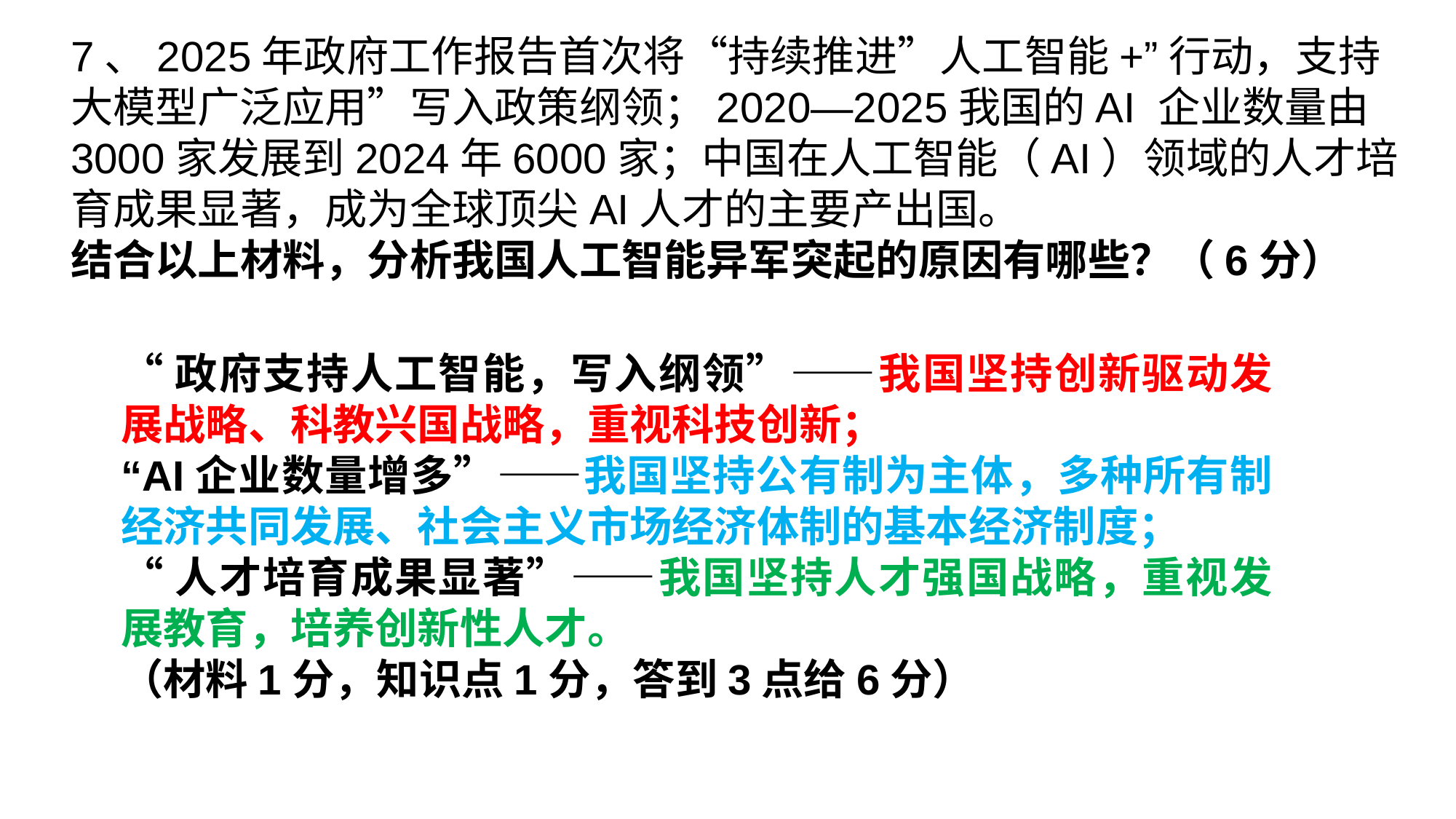

7、2025年政府工作报告首次将“持续推进”人工智能+”行动，支持大模型广泛应用”写入政策纲领；2020—2025我国的AI 企业数量由3000家发展到2024年6000家；中国在人工智能（AI）领域的人才培育成果显著，成为全球顶尖AI人才的主要产出国。
结合以上材料，分析我国人工智能异军突起的原因有哪些？（6分）
“政府支持人工智能，写入纲领”——我国坚持创新驱动发展战略、科教兴国战略，重视科技创新；
“AI企业数量增多”——我国坚持公有制为主体，多种所有制经济共同发展、社会主义市场经济体制的基本经济制度；
“人才培育成果显著”——我国坚持人才强国战略，重视发展教育，培养创新性人才。
（材料1分，知识点1分，答到3点给6分）